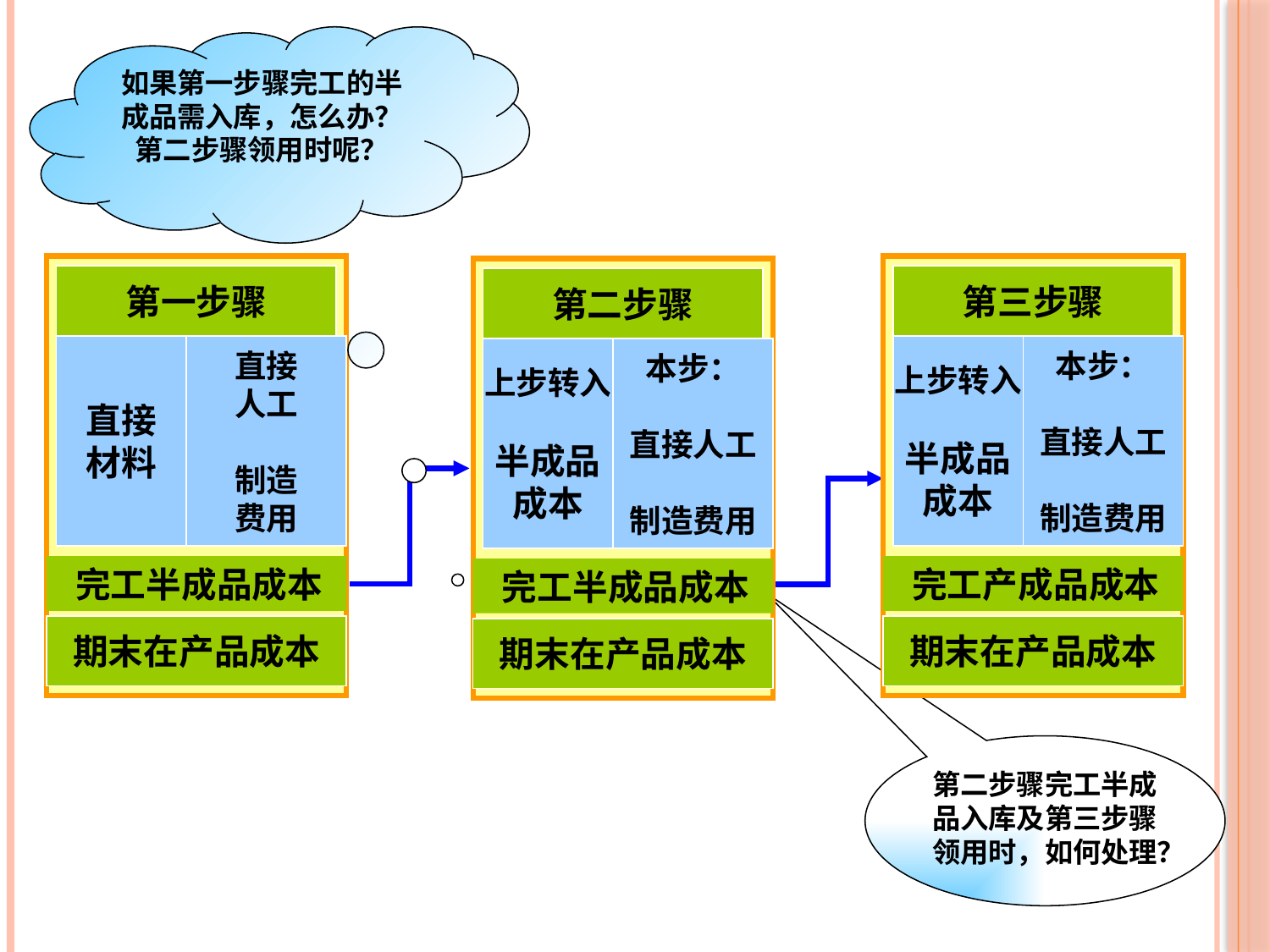

如果第一步骤完工的半成品需入库，怎么办？第二步骤领用时呢？

第一步骤
直接
材料
直接
人工

制造
费用
 完工半成品成本
期末在产品成本

第三步骤
上步转入

半成品
成本
本步：

直接人工

制造费用
 完工产成品成本
期末在产品成本

第二步骤
上步转入

半成品
成本
本步：

直接人工

制造费用
 完工半成品成本
期末在产品成本
第二步骤完工半成品入库及第三步骤领用时，如何处理？